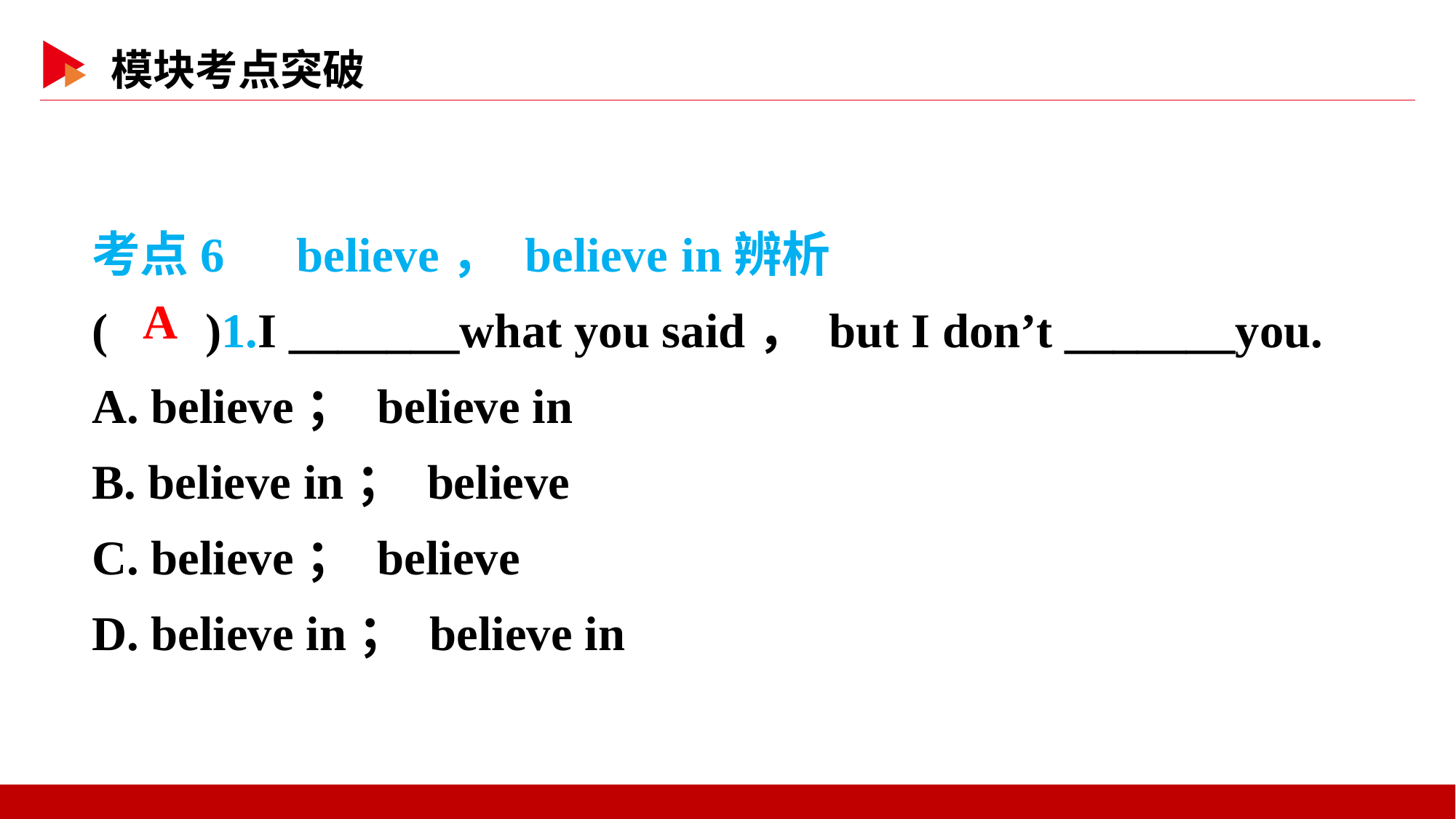

考点6　believe， believe in辨析
(        )1.I _______what you said， but I don’t _______you.
A. believe； believe in
B. believe in； believe
C. believe； believe
D. believe in； believe in
   A